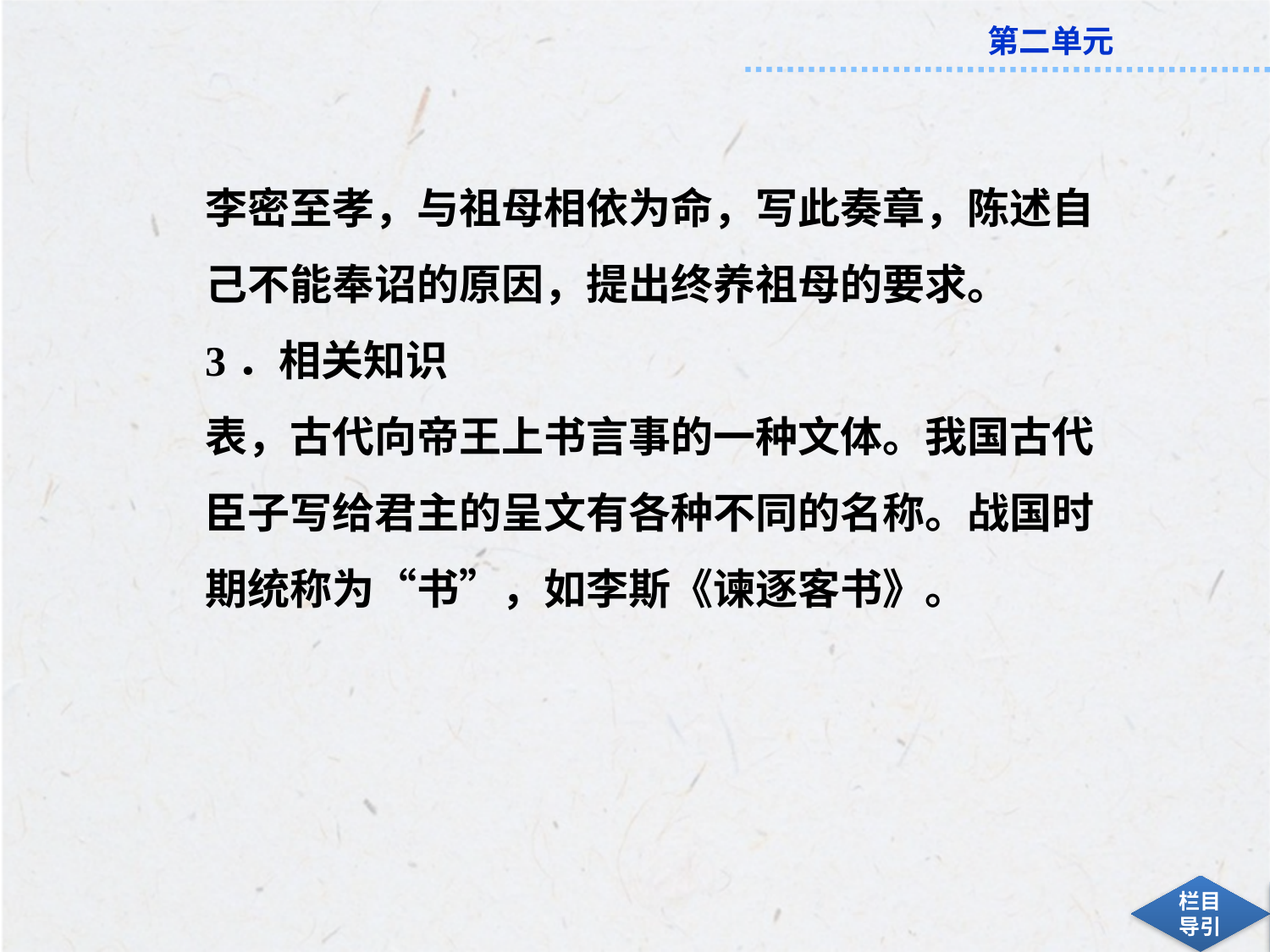

李密至孝，与祖母相依为命，写此奏章，陈述自己不能奉诏的原因，提出终养祖母的要求。
3．相关知识
表，古代向帝王上书言事的一种文体。我国古代臣子写给君主的呈文有各种不同的名称。战国时期统称为“书”，如李斯《谏逐客书》。